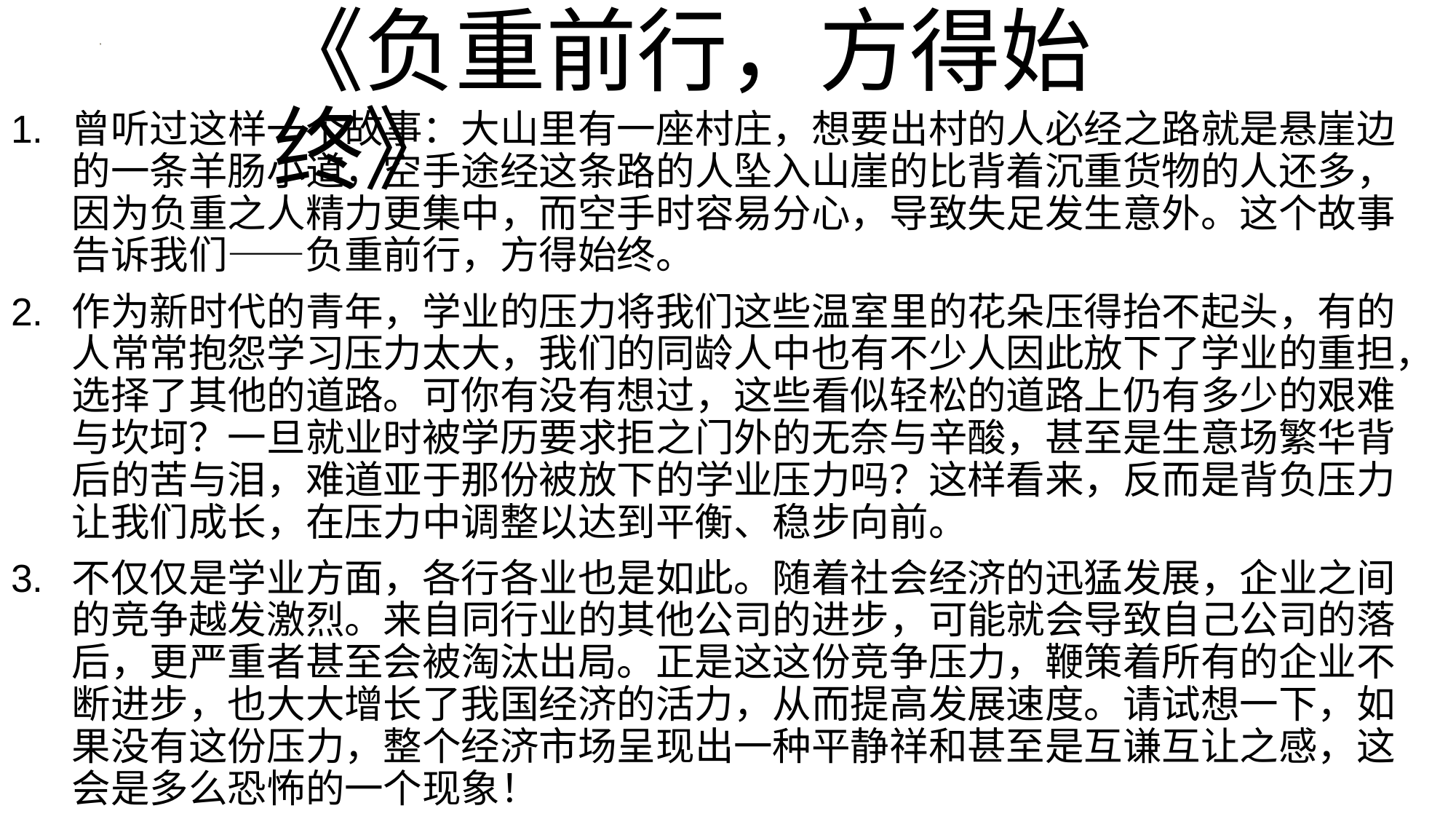

《负重前行，方得始终》
曾听过这样一个故事：大山里有一座村庄，想要出村的人必经之路就是悬崖边的一条羊肠小道，空手途经这条路的人坠入山崖的比背着沉重货物的人还多，因为负重之人精力更集中，而空手时容易分心，导致失足发生意外。这个故事告诉我们——负重前行，方得始终。
作为新时代的青年，学业的压力将我们这些温室里的花朵压得抬不起头，有的人常常抱怨学习压力太大，我们的同龄人中也有不少人因此放下了学业的重担，选择了其他的道路。可你有没有想过，这些看似轻松的道路上仍有多少的艰难与坎坷？一旦就业时被学历要求拒之门外的无奈与辛酸，甚至是生意场繁华背后的苦与泪，难道亚于那份被放下的学业压力吗？这样看来，反而是背负压力让我们成长，在压力中调整以达到平衡、稳步向前。
不仅仅是学业方面，各行各业也是如此。随着社会经济的迅猛发展，企业之间的竞争越发激烈。来自同行业的其他公司的进步，可能就会导致自己公司的落后，更严重者甚至会被淘汰出局。正是这这份竞争压力，鞭策着所有的企业不断进步，也大大增长了我国经济的活力，从而提高发展速度。请试想一下，如果没有这份压力，整个经济市场呈现出一种平静祥和甚至是互谦互让之感，这会是多么恐怖的一个现象！